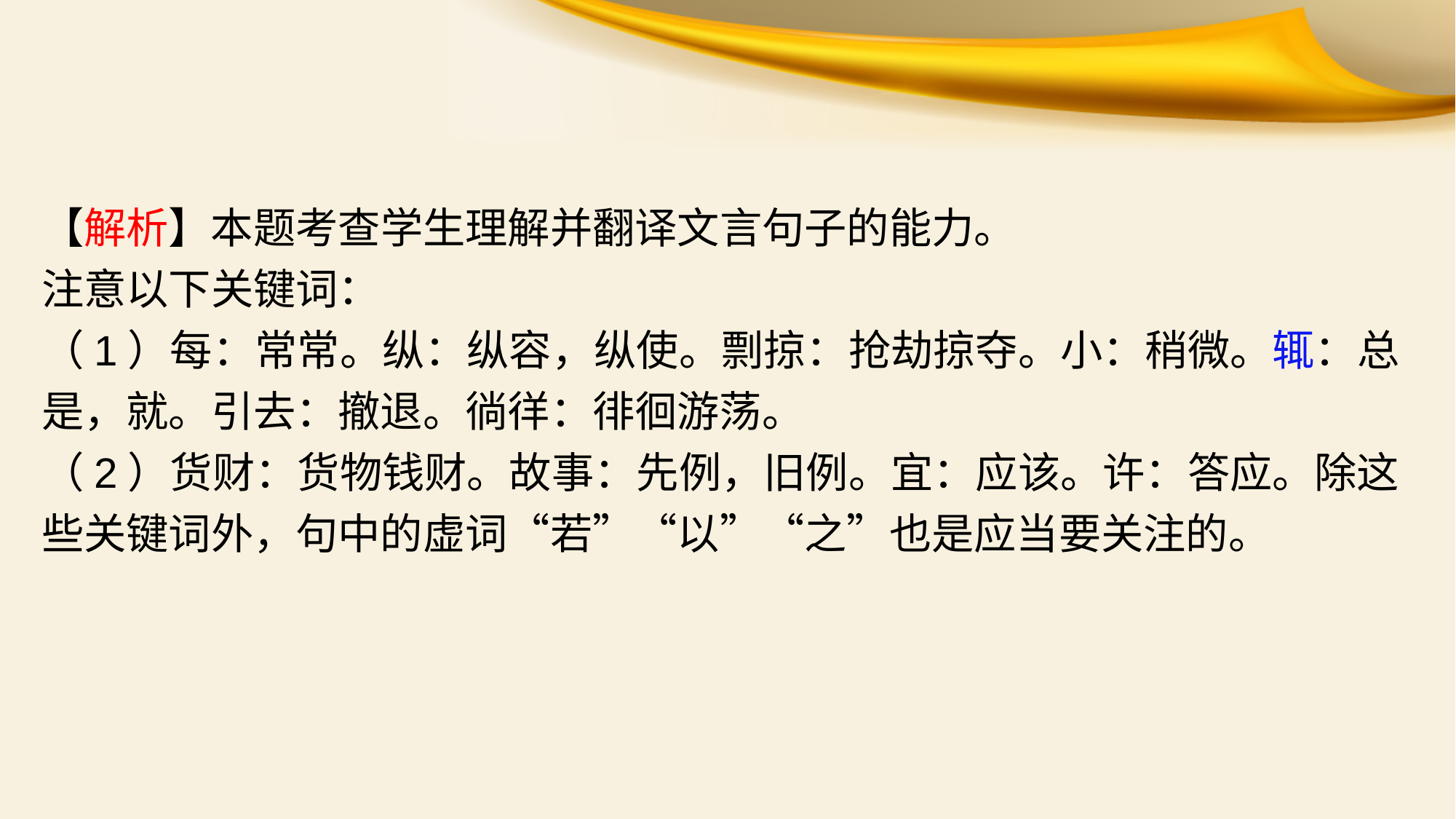

【解析】本题考查学生理解并翻译文言句子的能力。
注意以下关键词：
（1）每：常常。纵：纵容，纵使。剽掠：抢劫掠夺。小：稍微。辄：总是，就。引去：撤退。徜徉：徘徊游荡。
（2）货财：货物钱财。故事：先例，旧例。宜：应该。许：答应。除这些关键词外，句中的虚词“若”“以”“之”也是应当要关注的。